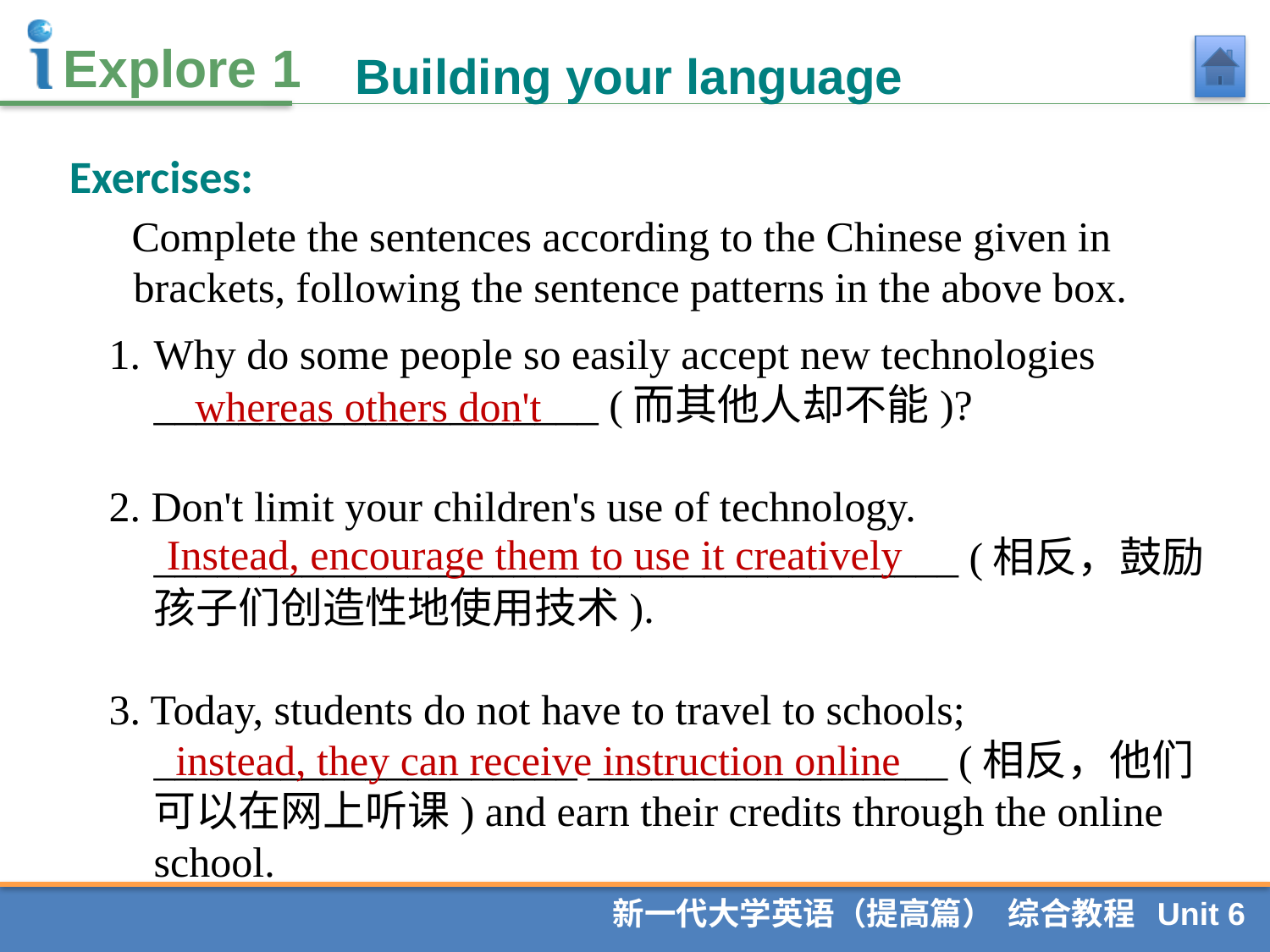

Building your language
Exercises:
    Complete the sentences according to the Chinese given in brackets, following the sentence patterns in the above box.
Why do some people so easily accept new technologies _____________________ (而其他人却不能)?

2. Don't limit your children's use of technology. ______________________________________ (相反，鼓励孩子们创造性地使用技术).

3. Today, students do not have to travel to schools; ____________________ _________________ (相反，他们可以在网上听课) and earn their credits through the online school.
whereas others don't
Instead, encourage them to use it creatively
 instead, they can receive instruction online